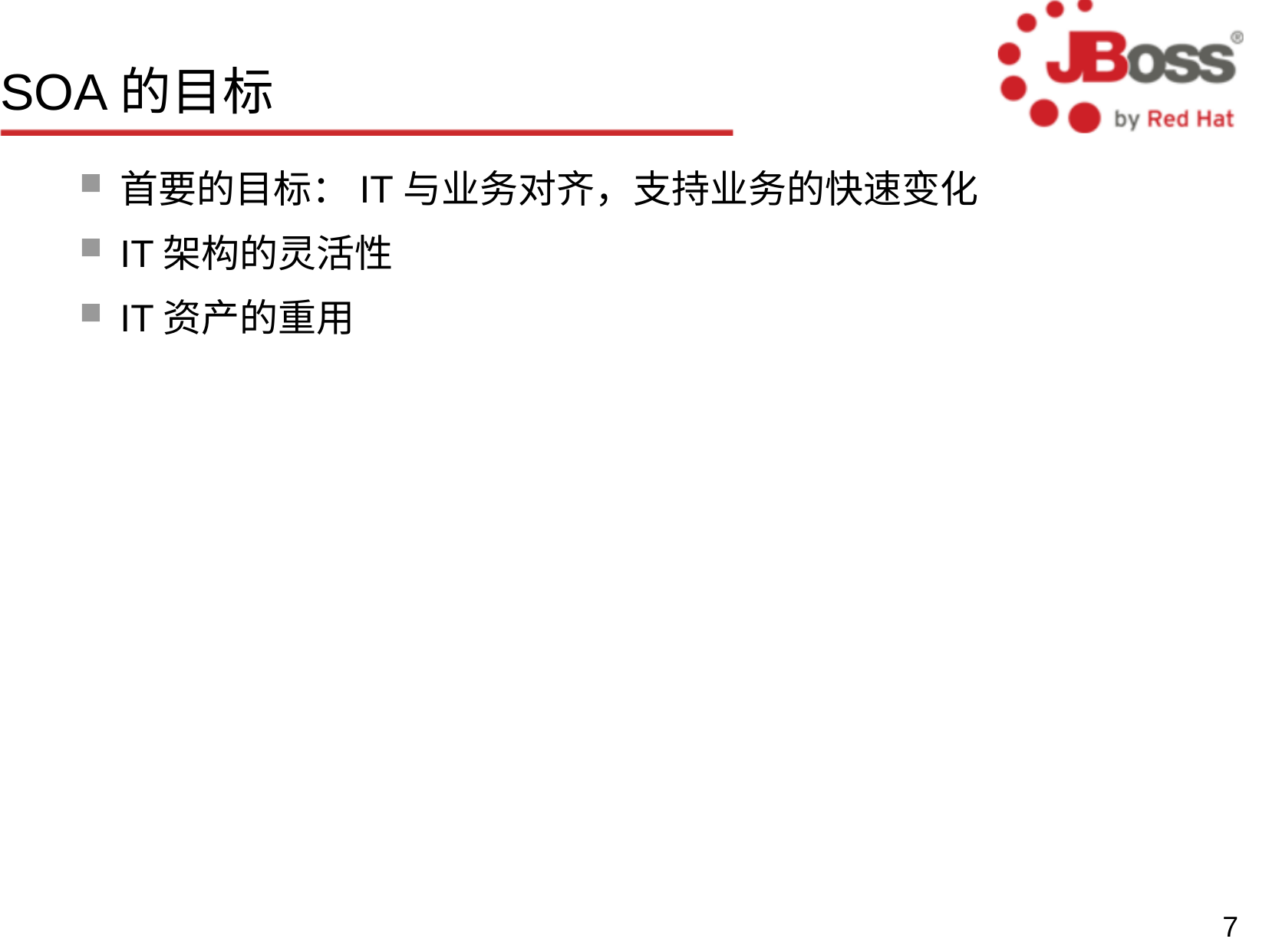

# SOA的目标
首要的目标：IT与业务对齐，支持业务的快速变化
IT架构的灵活性
IT资产的重用